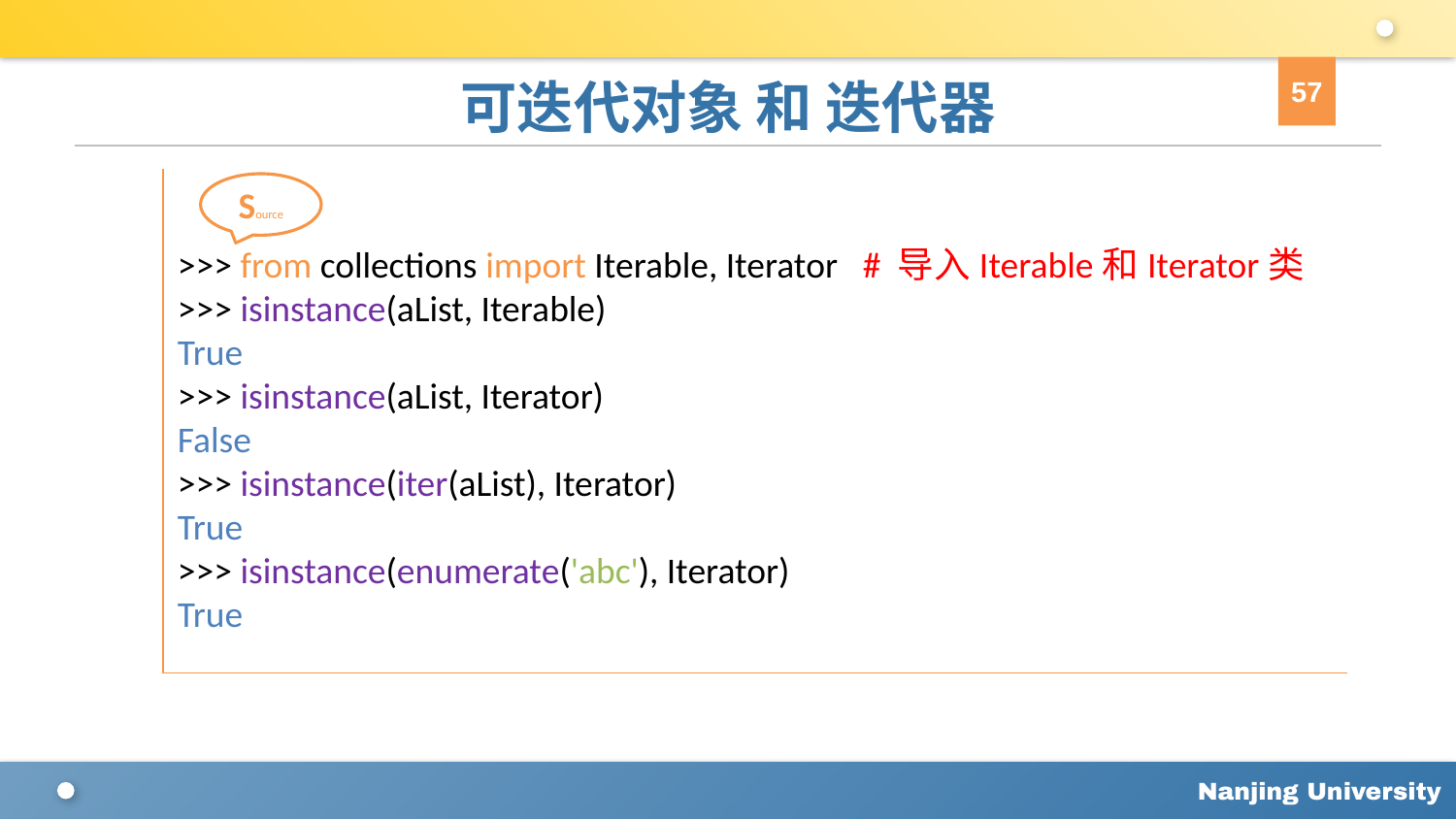

57
# 可迭代对象 和 迭代器

>>> from collections import Iterable, Iterator   # 导入Iterable和Iterator类
>>> isinstance(aList, Iterable)
True
>>> isinstance(aList, Iterator)
False
>>> isinstance(iter(aList), Iterator)
True
>>> isinstance(enumerate('abc'), Iterator)
True
Source